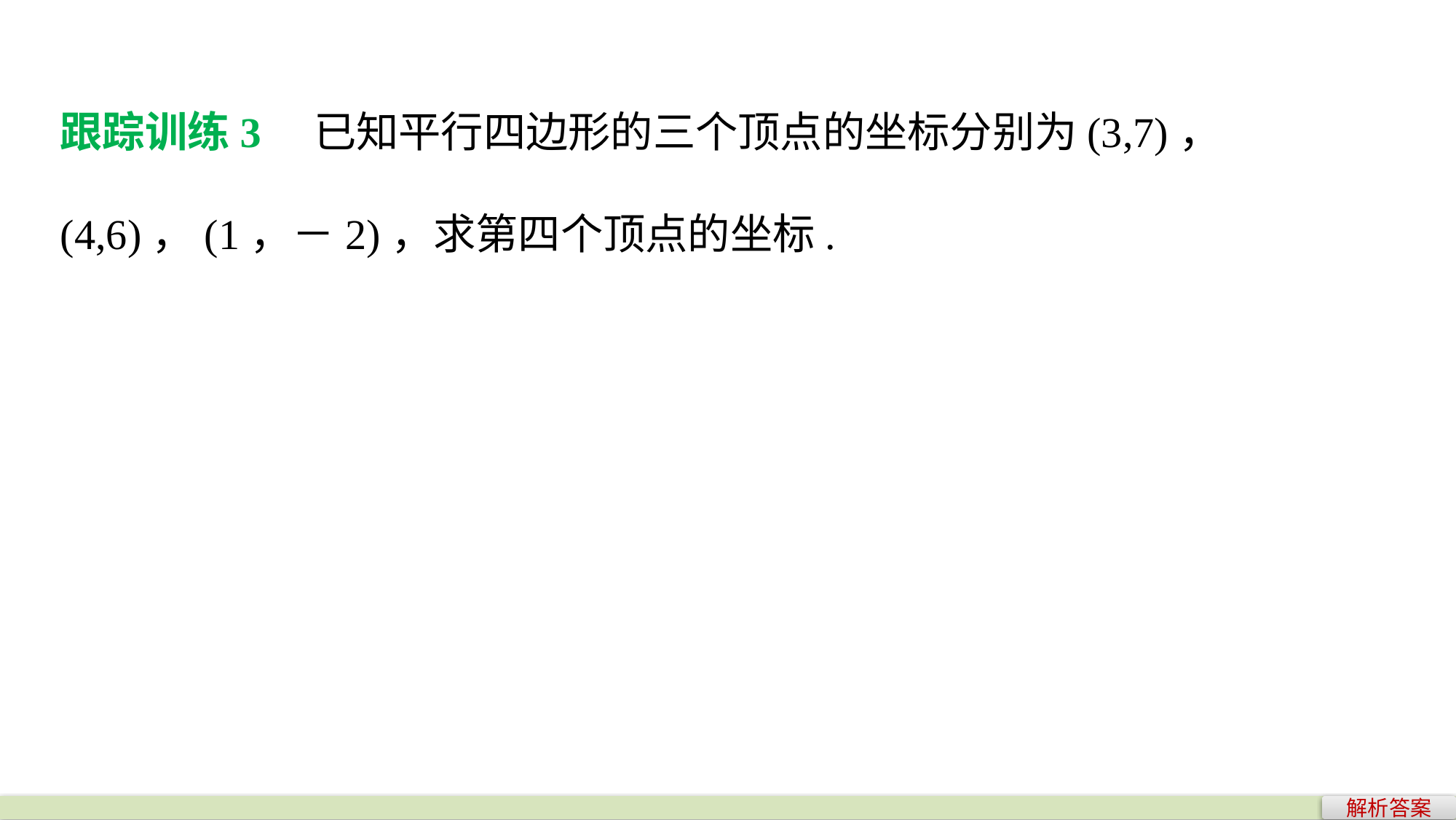

跟踪训练3　已知平行四边形的三个顶点的坐标分别为(3,7)，(4,6)，(1，－2)，求第四个顶点的坐标.
解析答案